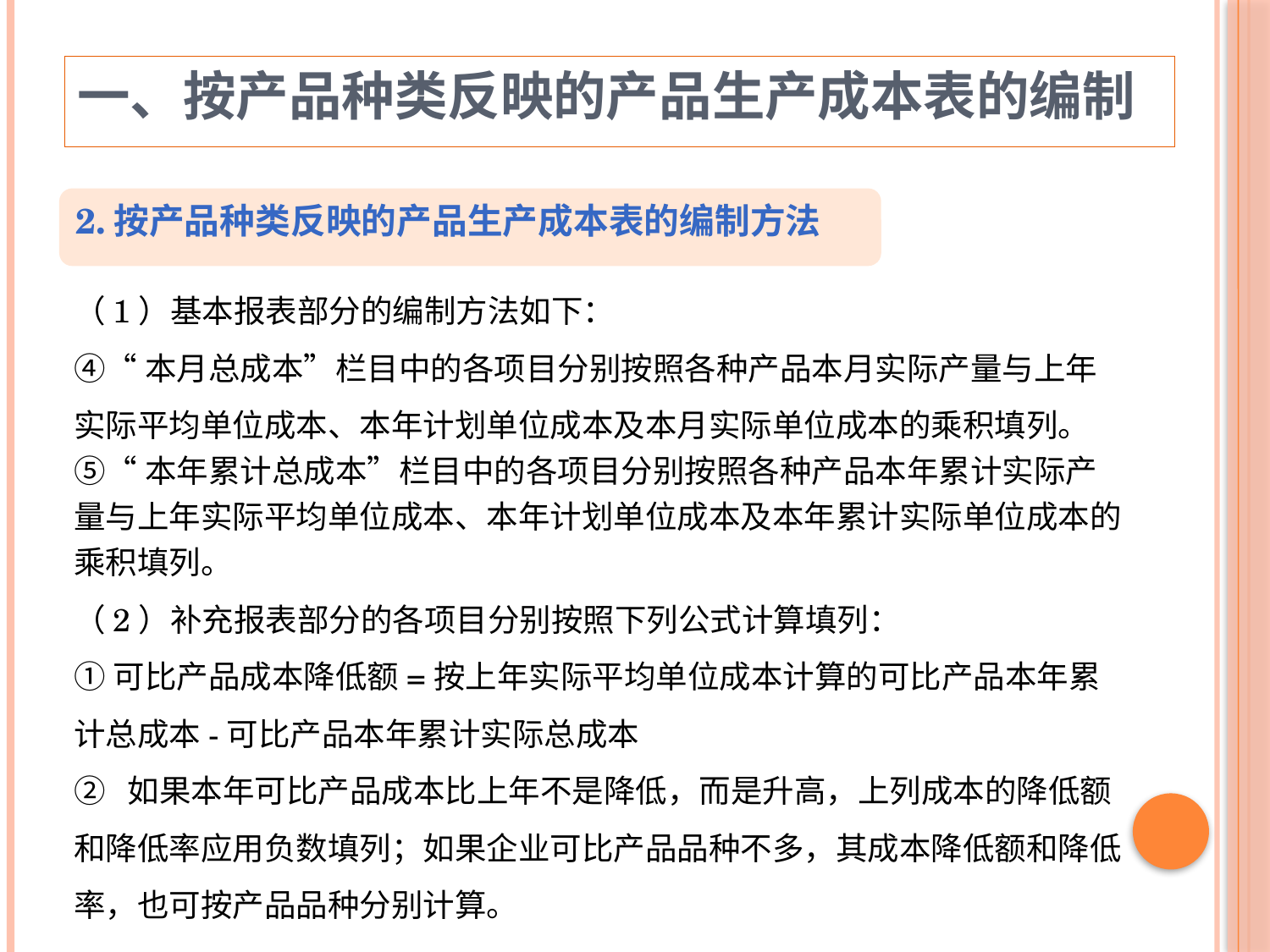

一、按产品种类反映的产品生产成本表的编制
2.按产品种类反映的产品生产成本表的编制方法
（1）基本报表部分的编制方法如下：
④“本月总成本”栏目中的各项目分别按照各种产品本月实际产量与上年实际平均单位成本、本年计划单位成本及本月实际单位成本的乘积填列。
⑤“本年累计总成本”栏目中的各项目分别按照各种产品本年累计实际产量与上年实际平均单位成本、本年计划单位成本及本年累计实际单位成本的乘积填列。
（2）补充报表部分的各项目分别按照下列公式计算填列：
①可比产品成本降低额=按上年实际平均单位成本计算的可比产品本年累计总成本-可比产品本年累计实际总成本
②  如果本年可比产品成本比上年不是降低，而是升高，上列成本的降低额和降低率应用负数填列；如果企业可比产品品种不多，其成本降低额和降低率，也可按产品品种分别计算。